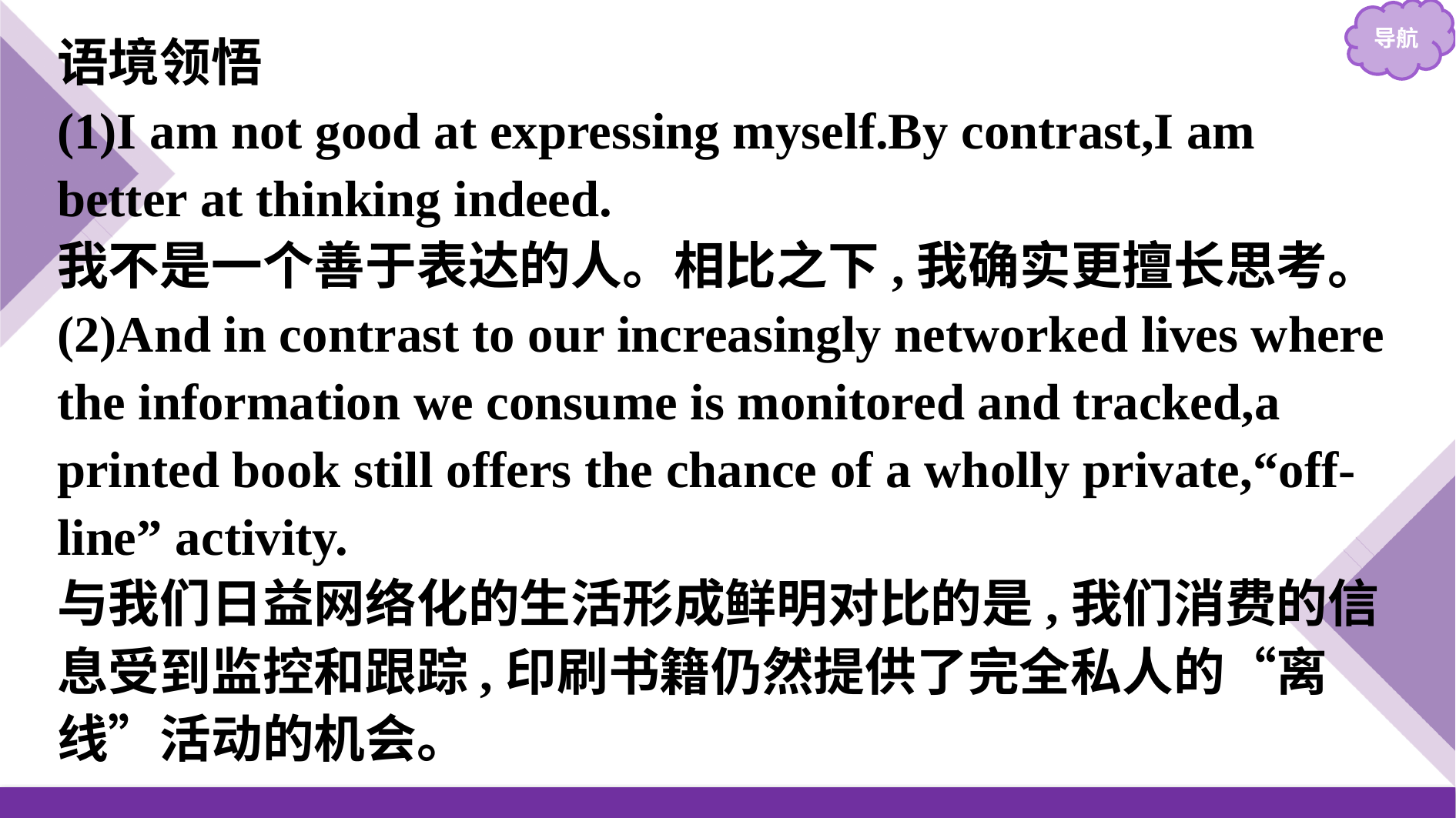

语境领悟
(1)I am not good at expressing myself.By contrast,I am better at thinking indeed.
我不是一个善于表达的人。相比之下,我确实更擅长思考。
(2)And in contrast to our increasingly networked lives where the information we consume is monitored and tracked,a printed book still offers the chance of a wholly private,“off-line” activity.
与我们日益网络化的生活形成鲜明对比的是,我们消费的信息受到监控和跟踪,印刷书籍仍然提供了完全私人的“离线”活动的机会。